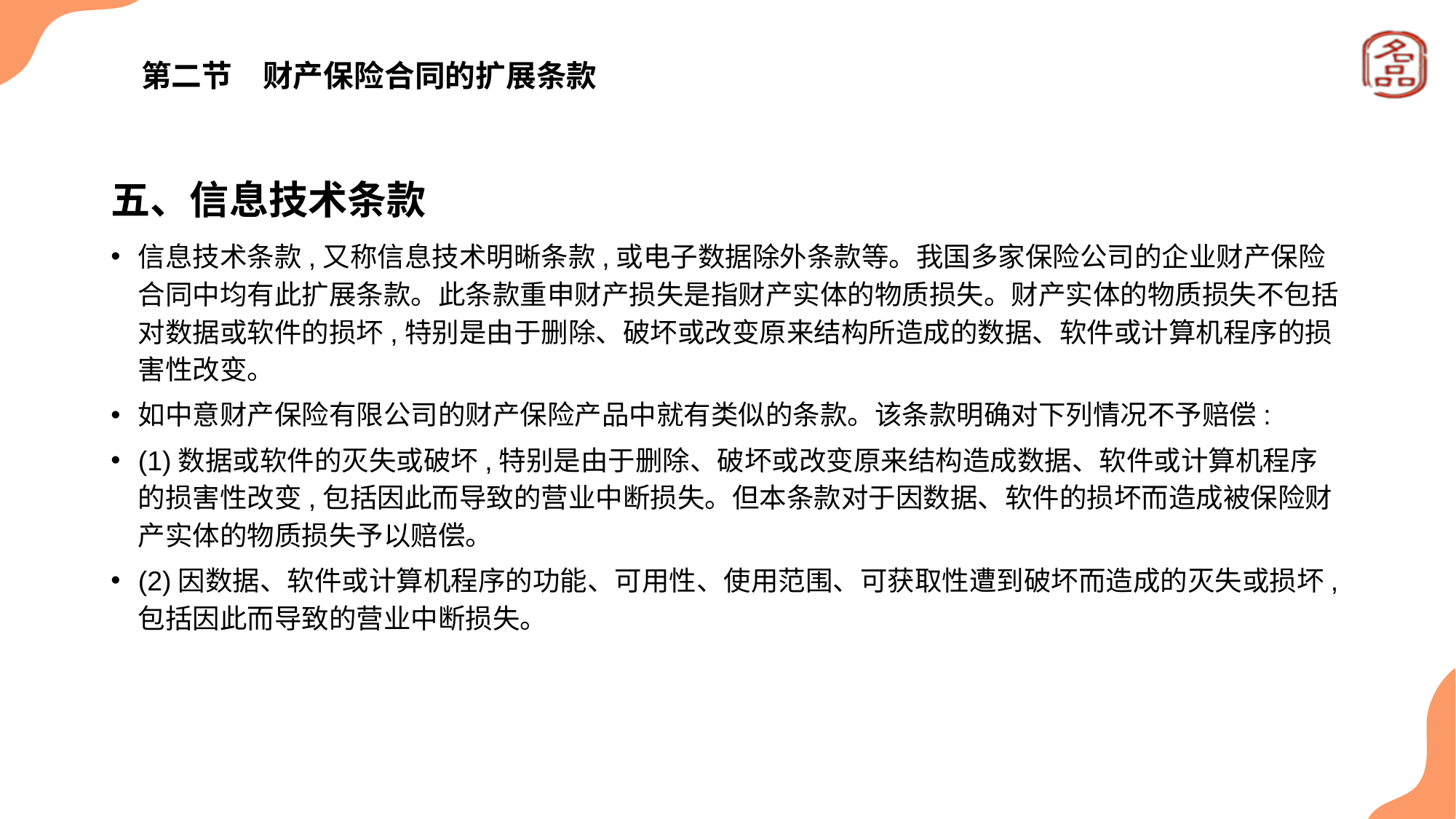

# 第二节　财产保险合同的扩展条款
五、信息技术条款
信息技术条款,又称信息技术明晰条款,或电子数据除外条款等。我国多家保险公司的企业财产保险合同中均有此扩展条款。此条款重申财产损失是指财产实体的物质损失。财产实体的物质损失不包括对数据或软件的损坏,特别是由于删除、破坏或改变原来结构所造成的数据、软件或计算机程序的损害性改变。
如中意财产保险有限公司的财产保险产品中就有类似的条款。该条款明确对下列情况不予赔偿:
(1)数据或软件的灭失或破坏,特别是由于删除、破坏或改变原来结构造成数据、软件或计算机程序的损害性改变,包括因此而导致的营业中断损失。但本条款对于因数据、软件的损坏而造成被保险财产实体的物质损失予以赔偿。
(2)因数据、软件或计算机程序的功能、可用性、使用范围、可获取性遭到破坏而造成的灭失或损坏,包括因此而导致的营业中断损失。